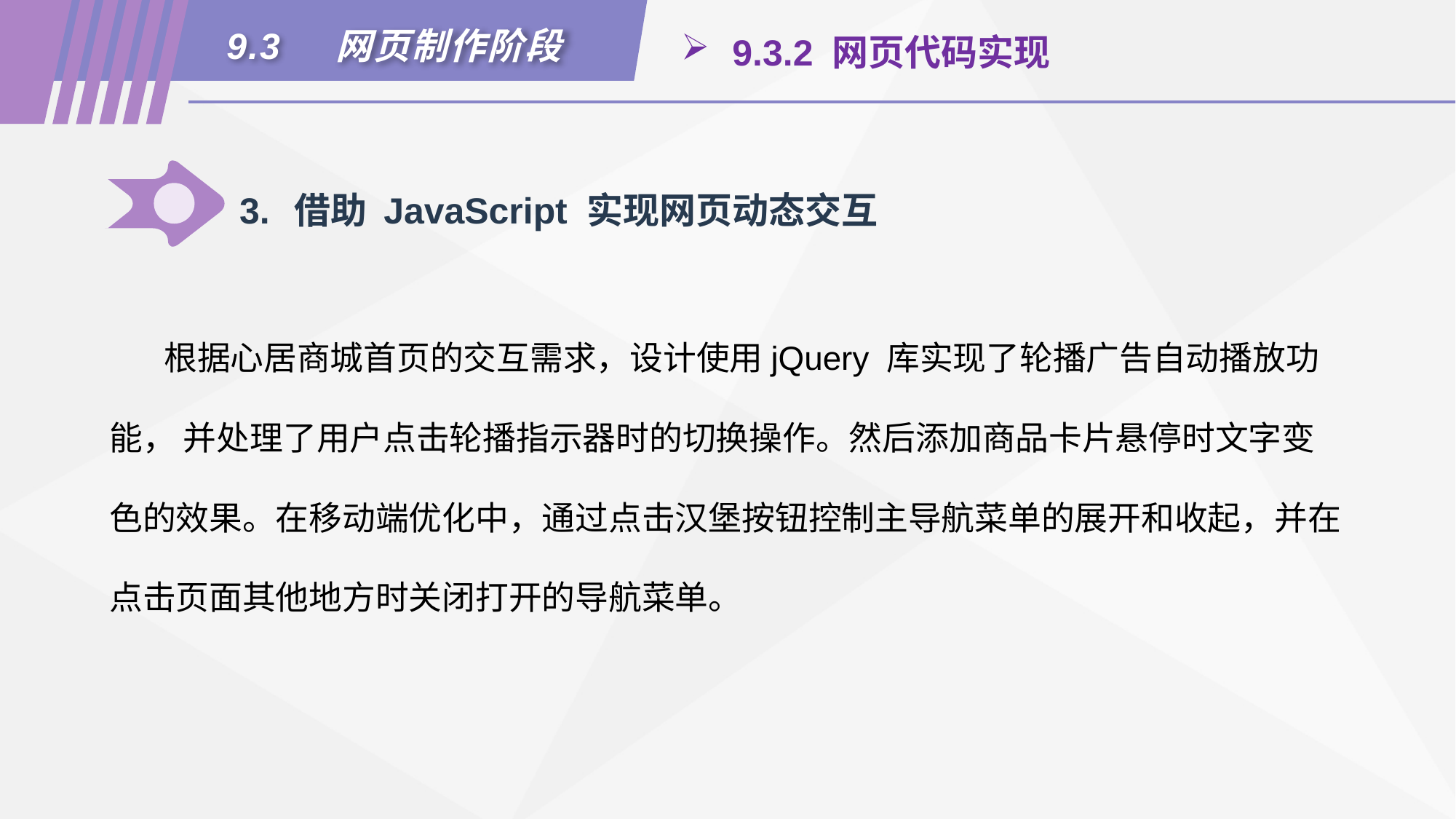

9.3	网页制作阶段
 9.3.2 网页代码实现

3.	借助 JavaScript 实现网页动态交互
根据心居商城首页的交互需求，设计使用jQuery 库实现了轮播广告自动播放功能， 并处理了用户点击轮播指示器时的切换操作。然后添加商品卡片悬停时文字变色的效果。在移动端优化中，通过点击汉堡按钮控制主导航菜单的展开和收起，并在点击页面其他地方时关闭打开的导航菜单。